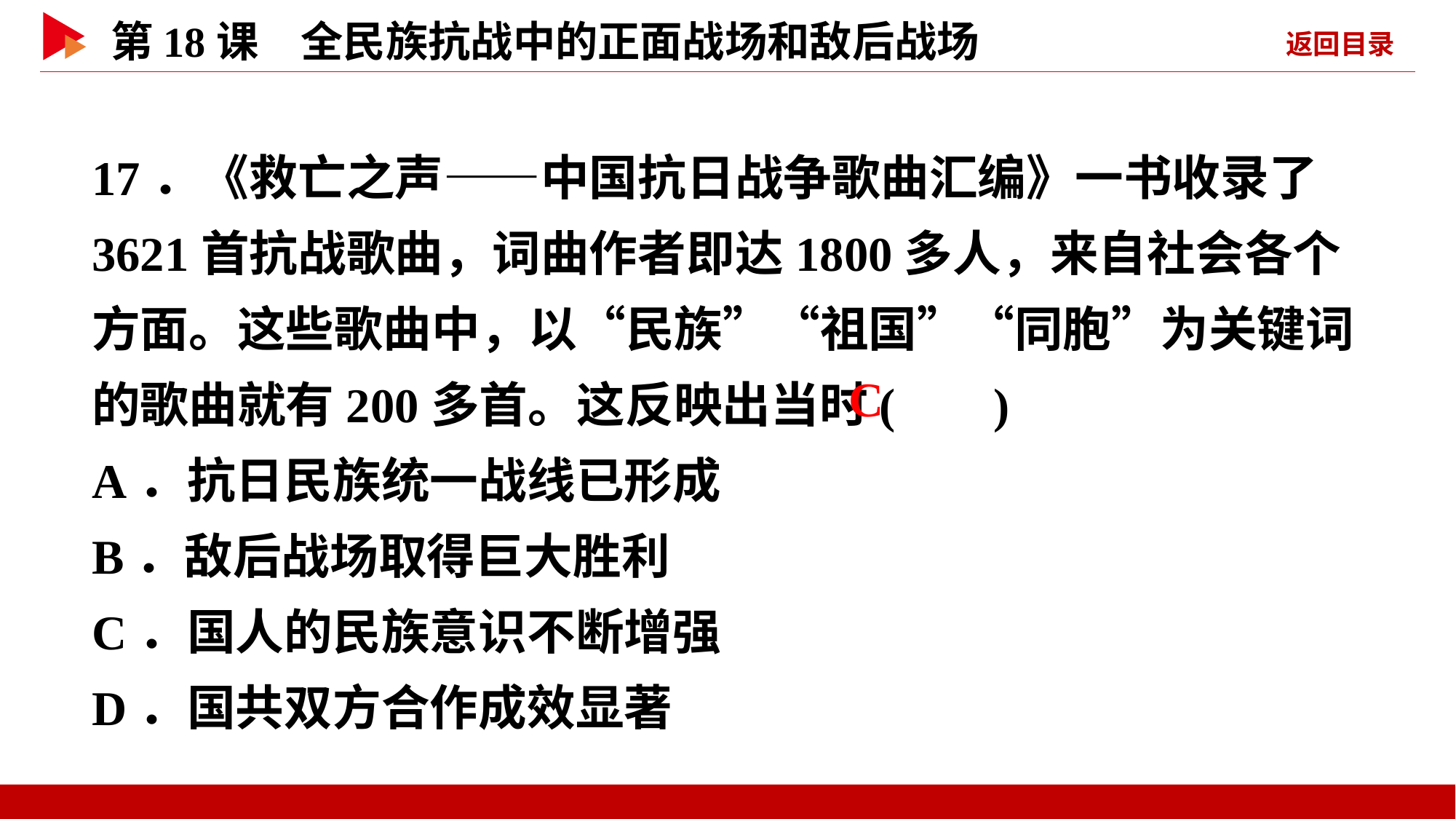

17．《救亡之声——中国抗日战争歌曲汇编》一书收录了3621首抗战歌曲，词曲作者即达1800多人，来自社会各个方面。这些歌曲中，以“民族”“祖国”“同胞”为关键词的歌曲就有200多首。这反映出当时(        )
A．抗日民族统一战线已形成
B．敌后战场取得巨大胜利
C．国人的民族意识不断增强
D．国共双方合作成效显著
   C